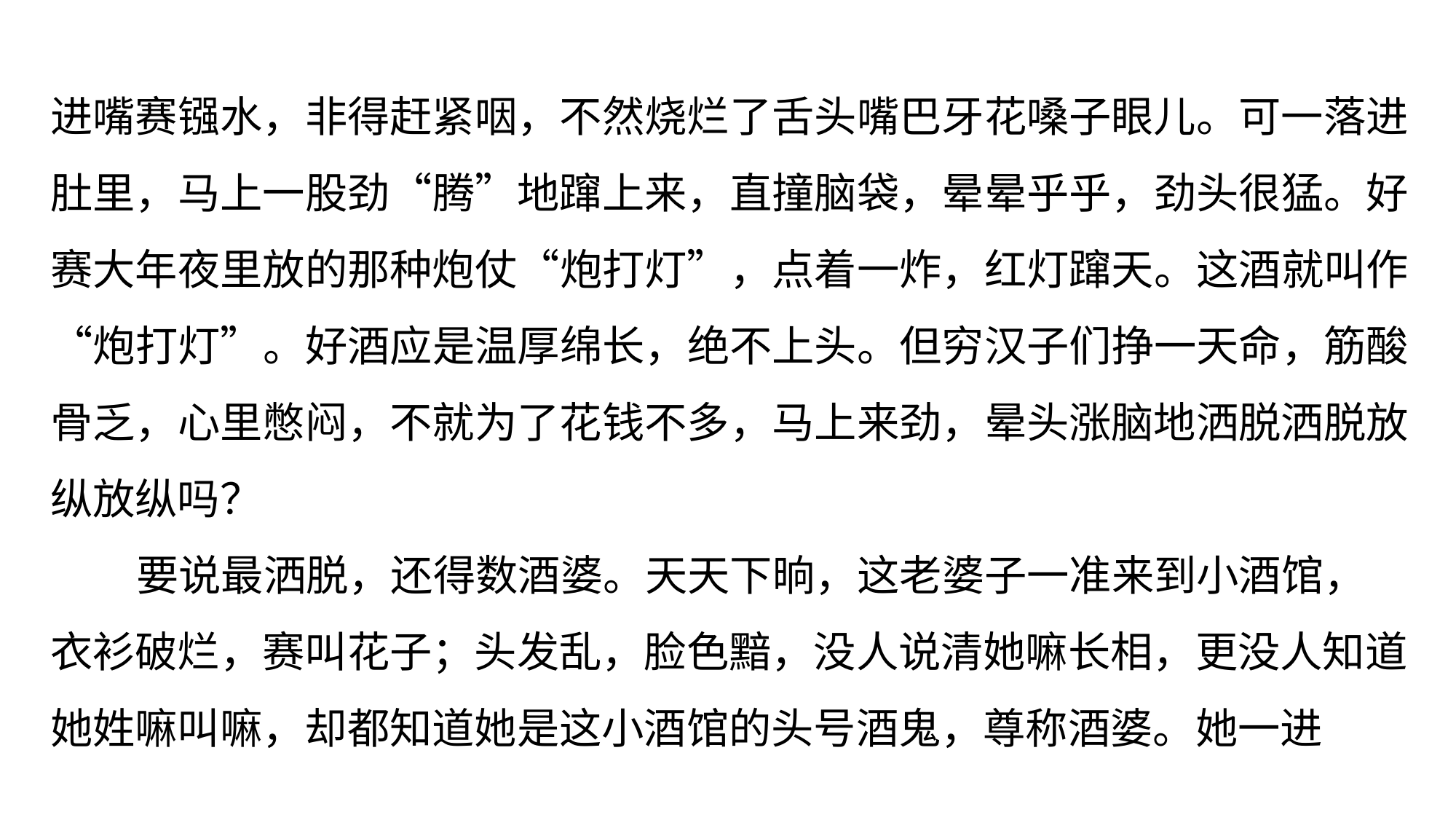

进嘴赛镪水，非得赶紧咽，不然烧烂了舌头嘴巴牙花嗓子眼儿。可一落进肚里，马上一股劲“腾”地蹿上来，直撞脑袋，晕晕乎乎，劲头很猛。好赛大年夜里放的那种炮仗“炮打灯”，点着一炸，红灯蹿天。这酒就叫作“炮打灯”。好酒应是温厚绵长，绝不上头。但穷汉子们挣一天命，筋酸骨乏，心里憋闷，不就为了花钱不多，马上来劲，晕头涨脑地洒脱洒脱放纵放纵吗？
要说最洒脱，还得数酒婆。天天下晌，这老婆子一准来到小酒馆，衣衫破烂，赛叫花子；头发乱，脸色黯，没人说清她嘛长相，更没人知道她姓嘛叫嘛，却都知道她是这小酒馆的头号酒鬼，尊称酒婆。她一进